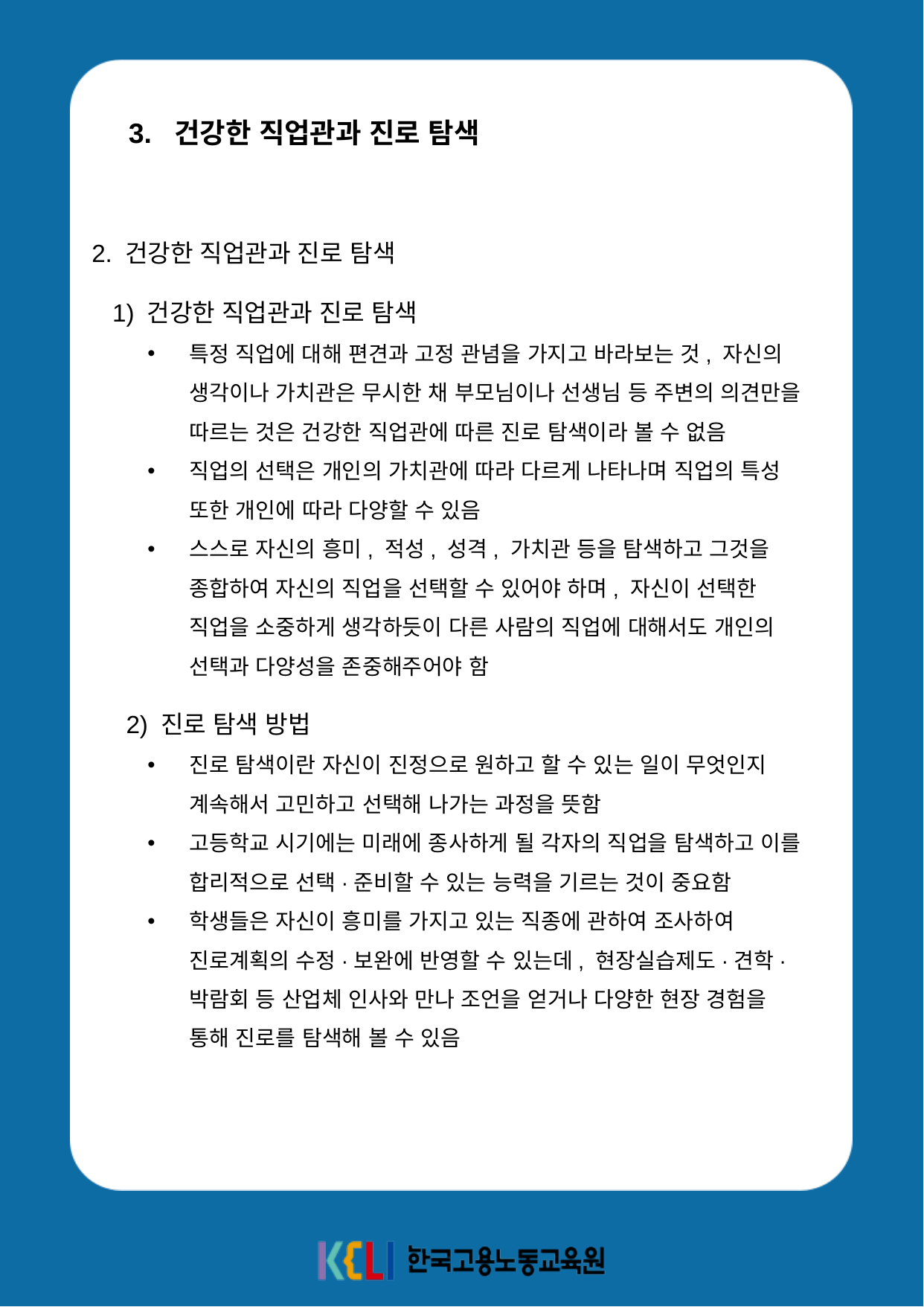

3.  건강한 직업관과 진로 탐색
2. 건강한 직업관과 진로 탐색
   1) 건강한 직업관과 진로 탐색
특정 직업에 대해 편견과 고정 관념을 가지고 바라보는 것, 자신의 생각이나 가치관은 무시한 채 부모님이나 선생님 등 주변의 의견만을 따르는 것은 건강한 직업관에 따른 진로 탐색이라 볼 수 없음
직업의 선택은 개인의 가치관에 따라 다르게 나타나며 직업의 특성 또한 개인에 따라 다양할 수 있음
스스로 자신의 흥미, 적성, 성격, 가치관 등을 탐색하고 그것을 종합하여 자신의 직업을 선택할 수 있어야 하며, 자신이 선택한 직업을 소중하게 생각하듯이 다른 사람의 직업에 대해서도 개인의 선택과 다양성을 존중해주어야 함
     2) 진로 탐색 방법
진로 탐색이란 자신이 진정으로 원하고 할 수 있는 일이 무엇인지 계속해서 고민하고 선택해 나가는 과정을 뜻함
고등학교 시기에는 미래에 종사하게 될 각자의 직업을 탐색하고 이를 합리적으로 선택·준비할 수 있는 능력을 기르는 것이 중요함
학생들은 자신이 흥미를 가지고 있는 직종에 관하여 조사하여 진로계획의 수정·보완에 반영할 수 있는데, 현장실습제도·견학·박람회 등 산업체 인사와 만나 조언을 얻거나 다양한 현장 경험을 통해 진로를 탐색해 볼 수 있음